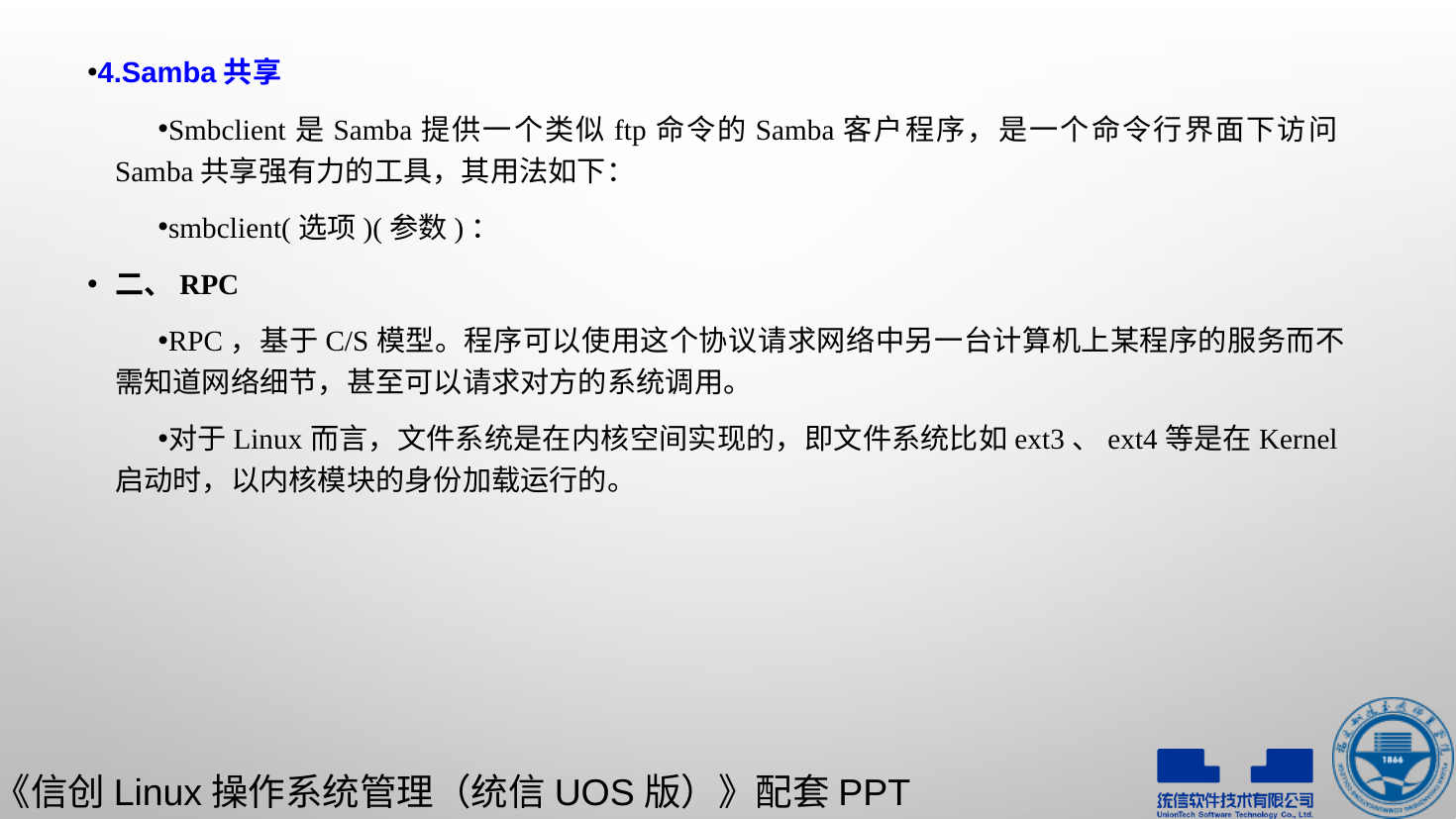

4.Samba共享
Smbclient是Samba提供一个类似ftp命令的Samba客户程序，是一个命令行界面下访问Samba共享强有力的工具，其用法如下：
smbclient(选项)(参数)：
二、RPC
RPC，基于C/S模型。程序可以使用这个协议请求网络中另一台计算机上某程序的服务而不需知道网络细节，甚至可以请求对方的系统调用。
对于Linux而言，文件系统是在内核空间实现的，即文件系统比如ext3、ext4等是在Kernel启动时，以内核模块的身份加载运行的。